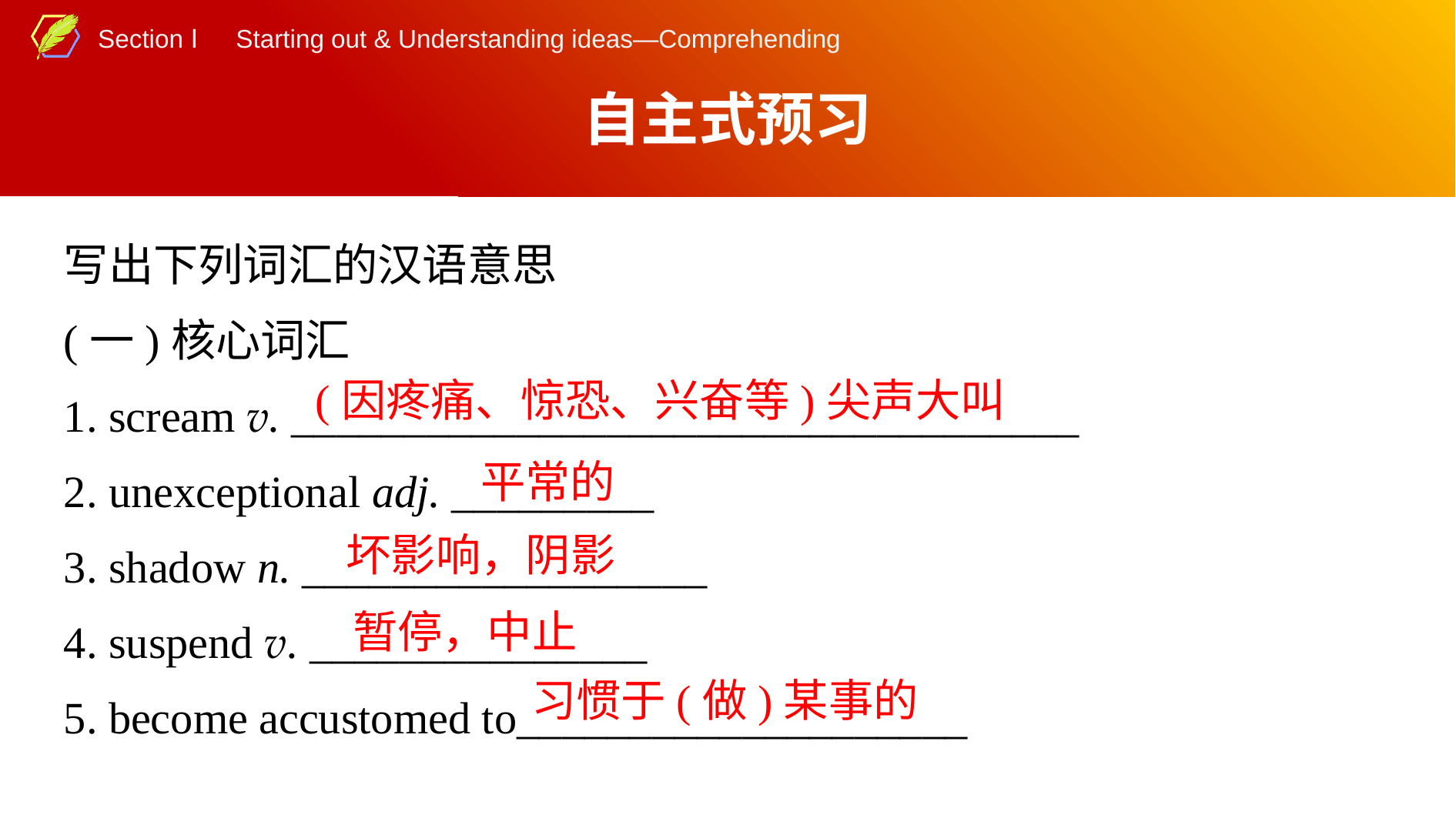

自主式预习
写出下列词汇的汉语意思
(一)核心词汇
1. scream v. ___________________________________
2. unexceptional adj. _________
3. shadow n. __________________
4. suspend v. _______________
5. become accustomed to____________________
 (因疼痛、惊恐、兴奋等)尖声大叫
平常的
坏影响，阴影
暂停，中止
习惯于(做)某事的